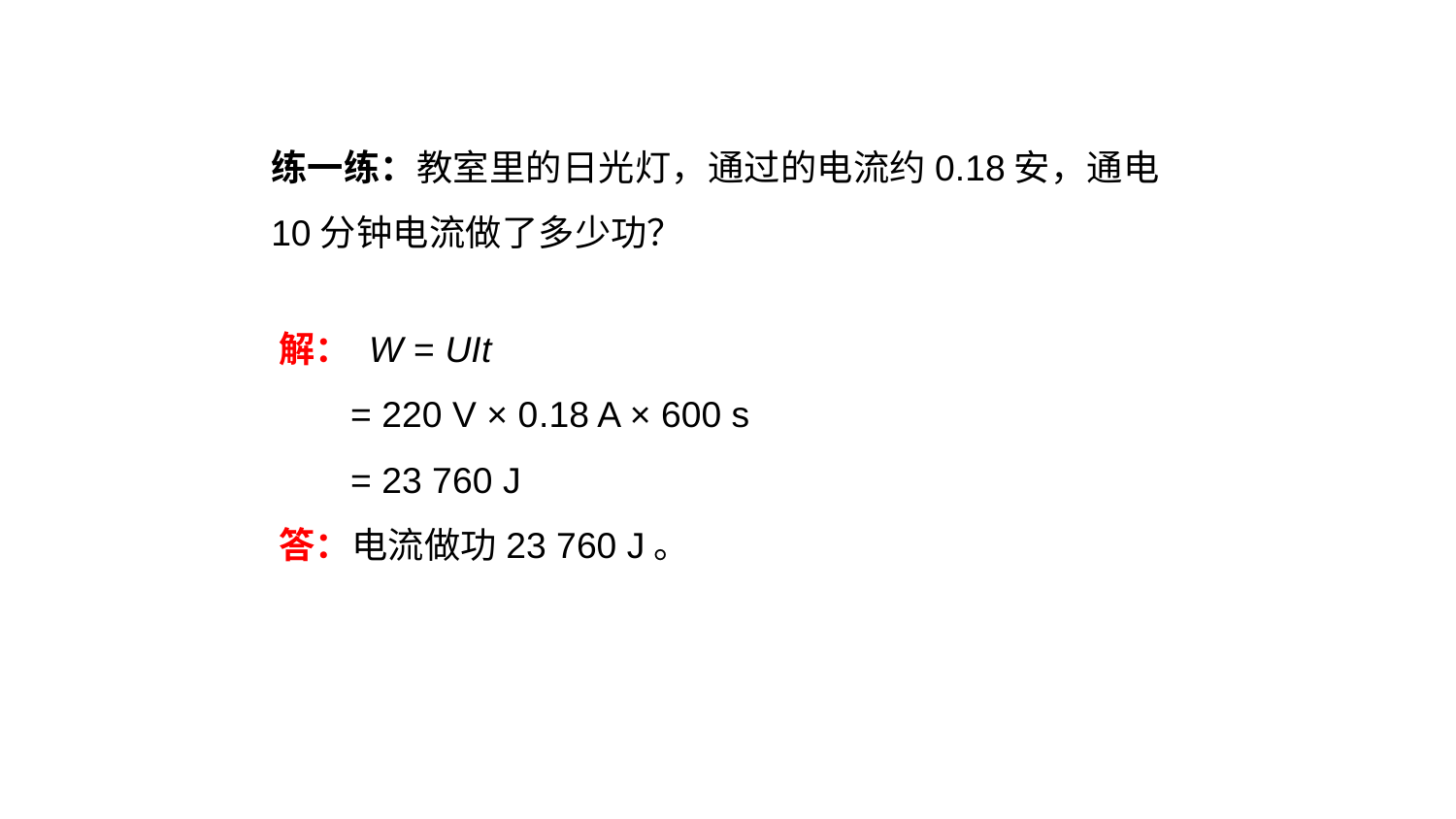

练一练：教室里的日光灯，通过的电流约0.18安，通电10分钟电流做了多少功？
解： W = UIt
       = 220 V × 0.18 A × 600 s
       = 23 760 J
答：电流做功23 760 J。